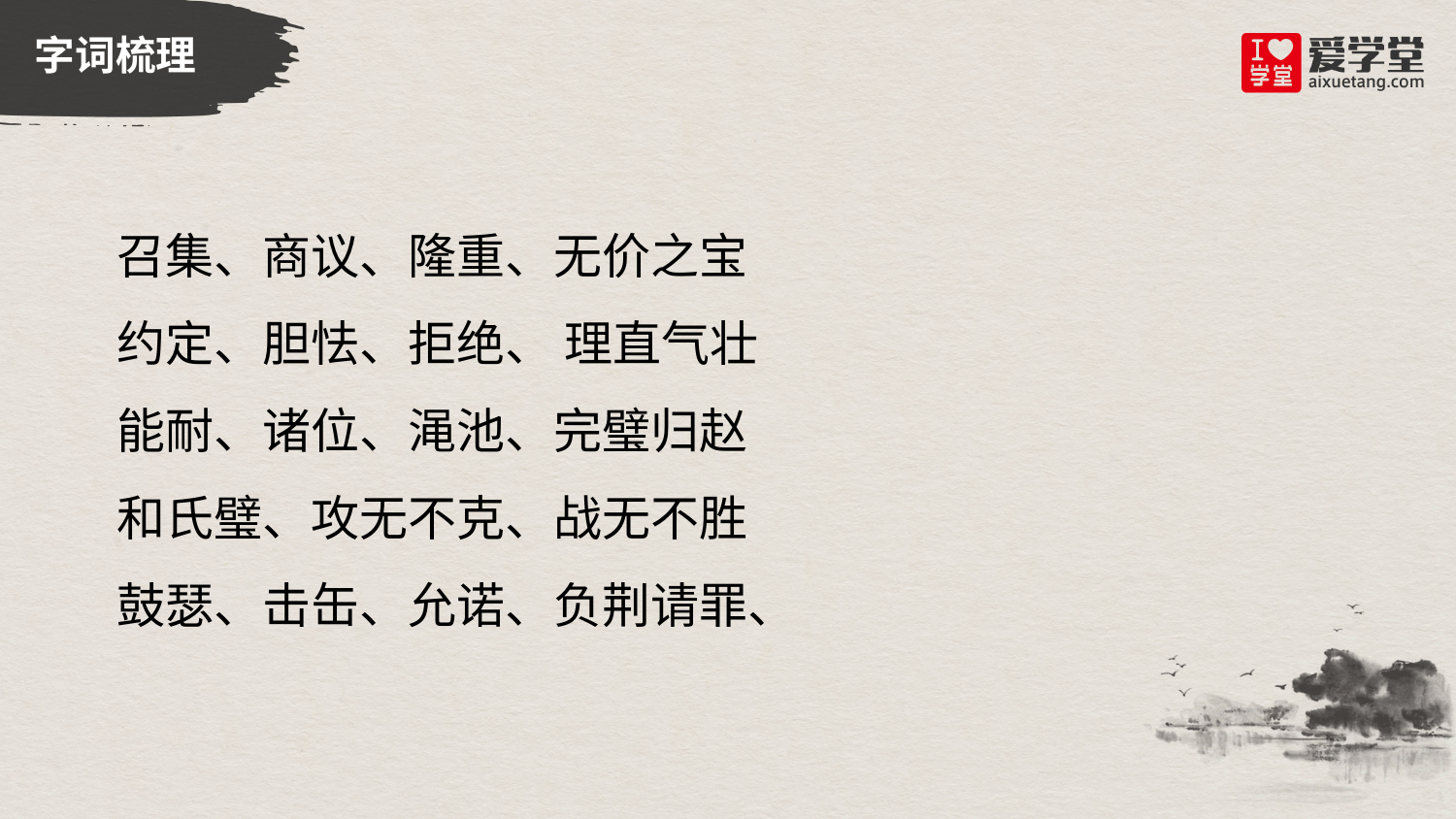

字词梳理

召集、商议、隆重、无价之宝
约定、胆怯、拒绝、 理直气壮
能耐、诸位、渑池、完璧归赵
和氏璧、攻无不克、战无不胜
鼓瑟、击缶、允诺、负荆请罪、